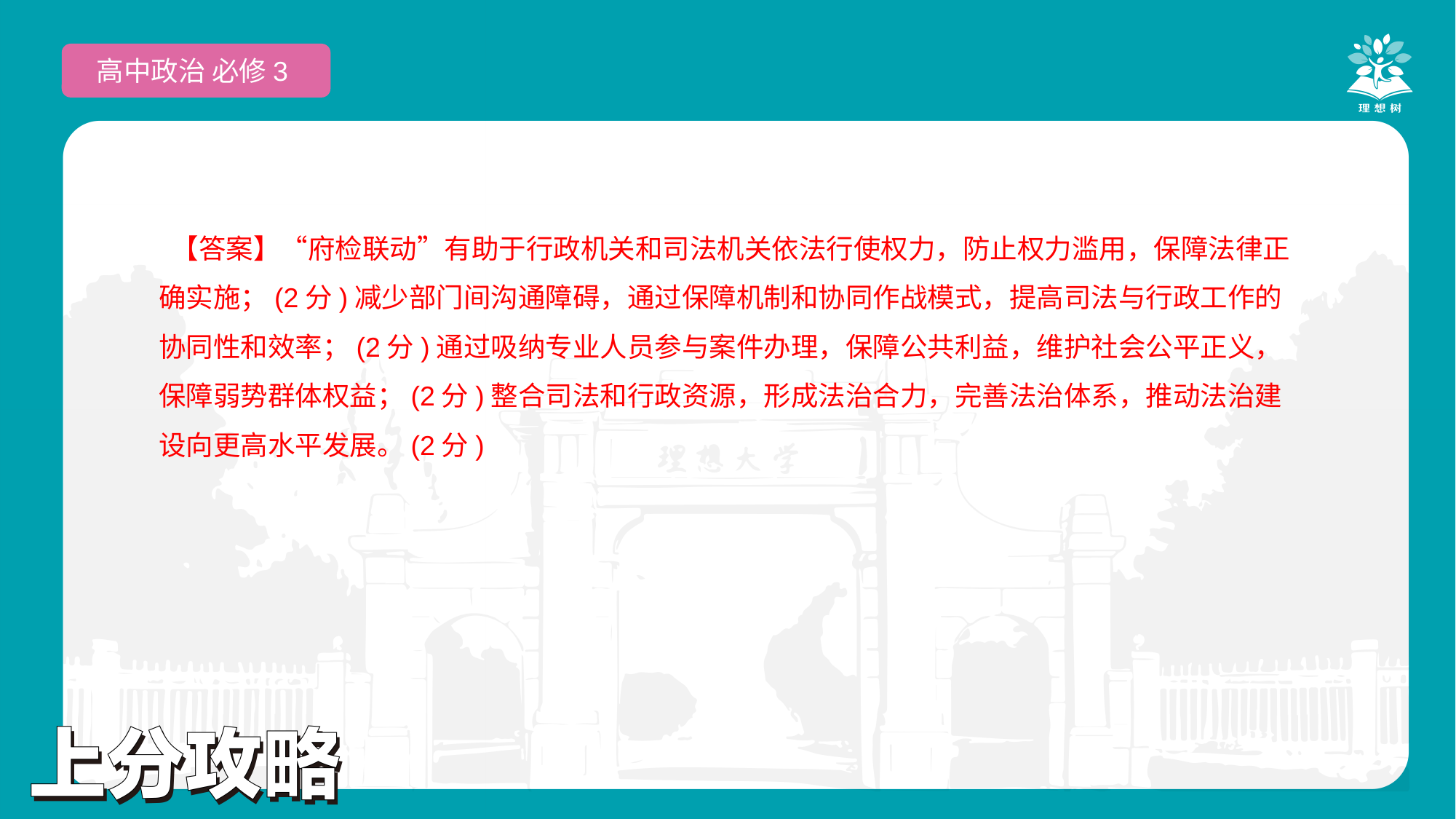

高中政治 必修3
 【答案】“府检联动”有助于行政机关和司法机关依法行使权力，防止权力滥用，保障法律正确实施；(2分)减少部门间沟通障碍，通过保障机制和协同作战模式，提高司法与行政工作的协同性和效率；(2分)通过吸纳专业人员参与案件办理，保障公共利益，维护社会公平正义，保障弱势群体权益；(2分)整合司法和行政资源，形成法治合力，完善法治体系，推动法治建设向更高水平发展。(2分)